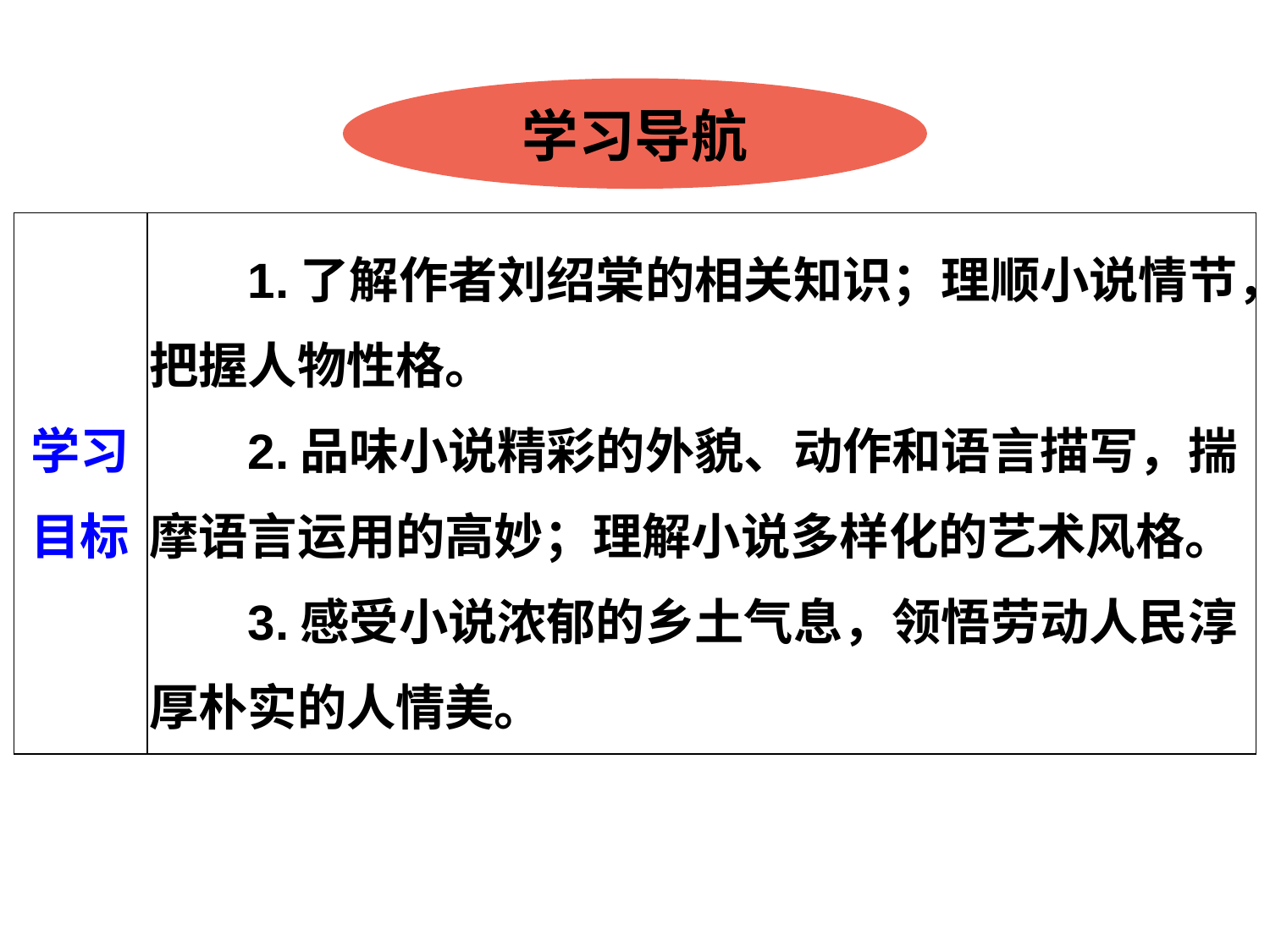

学习导航
| 学习目标 | 1.了解作者刘绍棠的相关知识；理顺小说情节，把握人物性格。 2.品味小说精彩的外貌、动作和语言描写，揣摩语言运用的高妙；理解小说多样化的艺术风格。 3.感受小说浓郁的乡土气息，领悟劳动人民淳厚朴实的人情美。 |
| --- | --- |